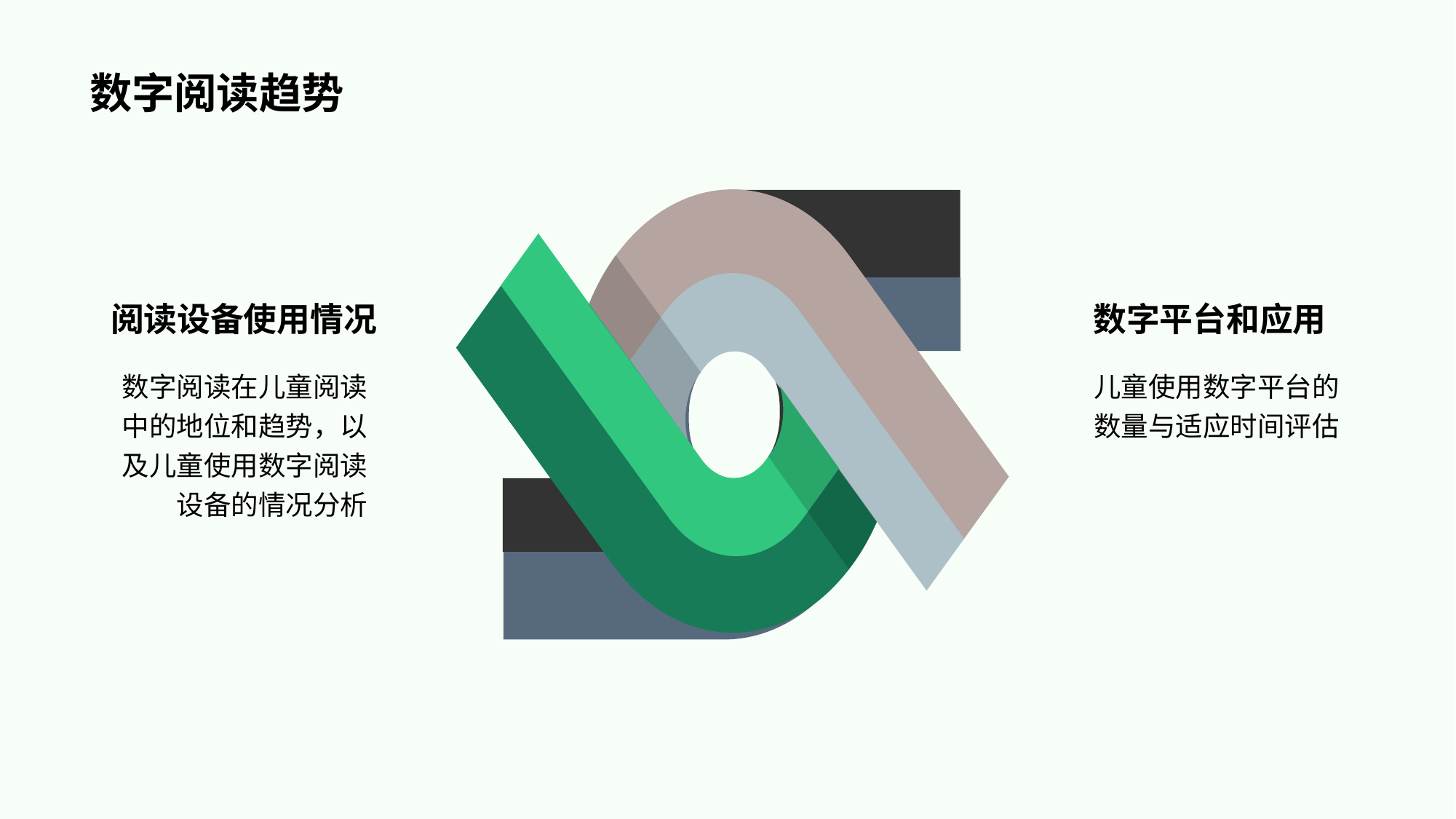

# 数字阅读趋势
阅读设备使用情况
数字阅读在儿童阅读中的地位和趋势，以及儿童使用数字阅读设备的情况分析
数字平台和应用
儿童使用数字平台的数量与适应时间评估